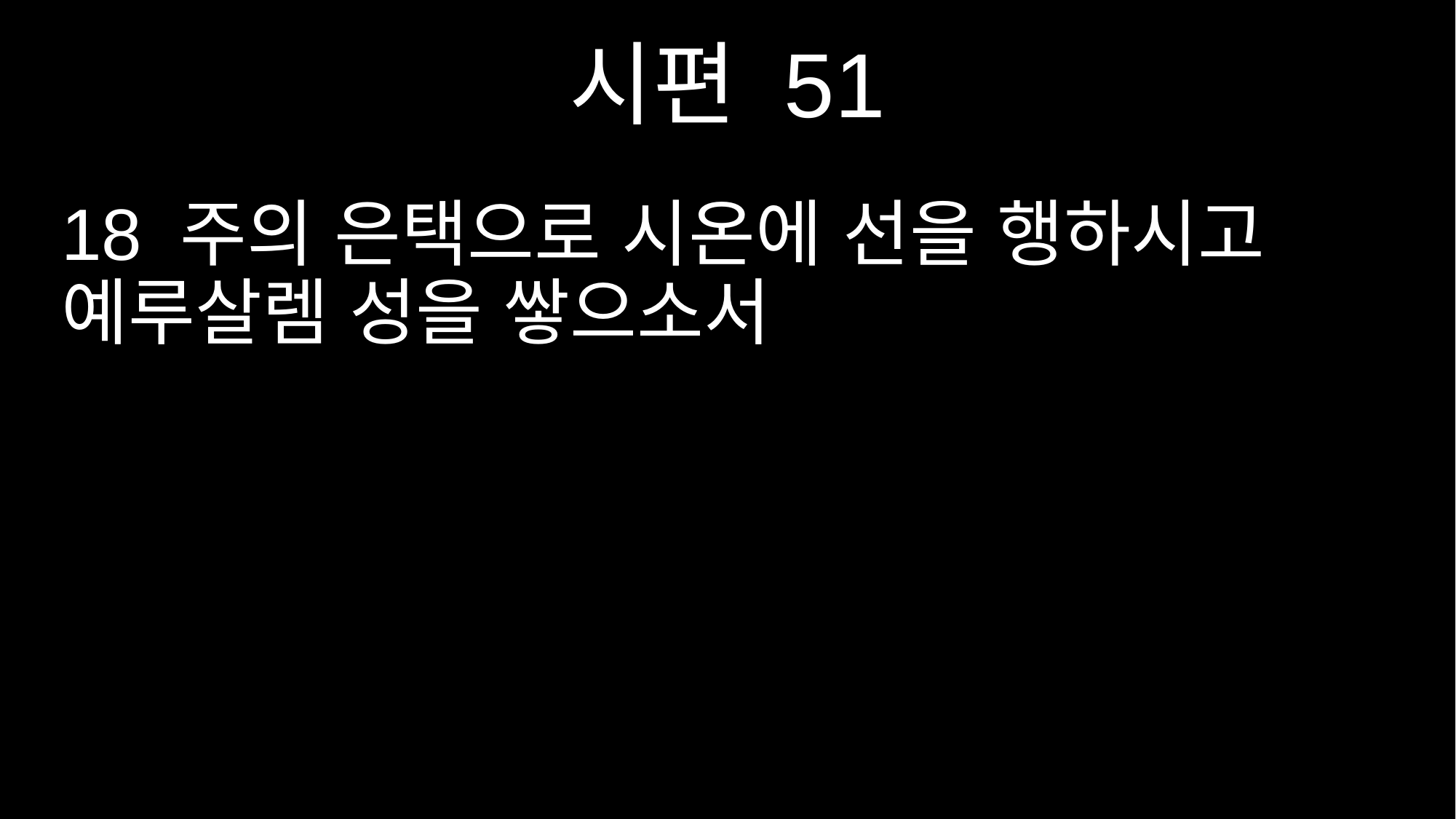

시편 51
18 주의 은택으로 시온에 선을 행하시고 예루살렘 성을 쌓으소서